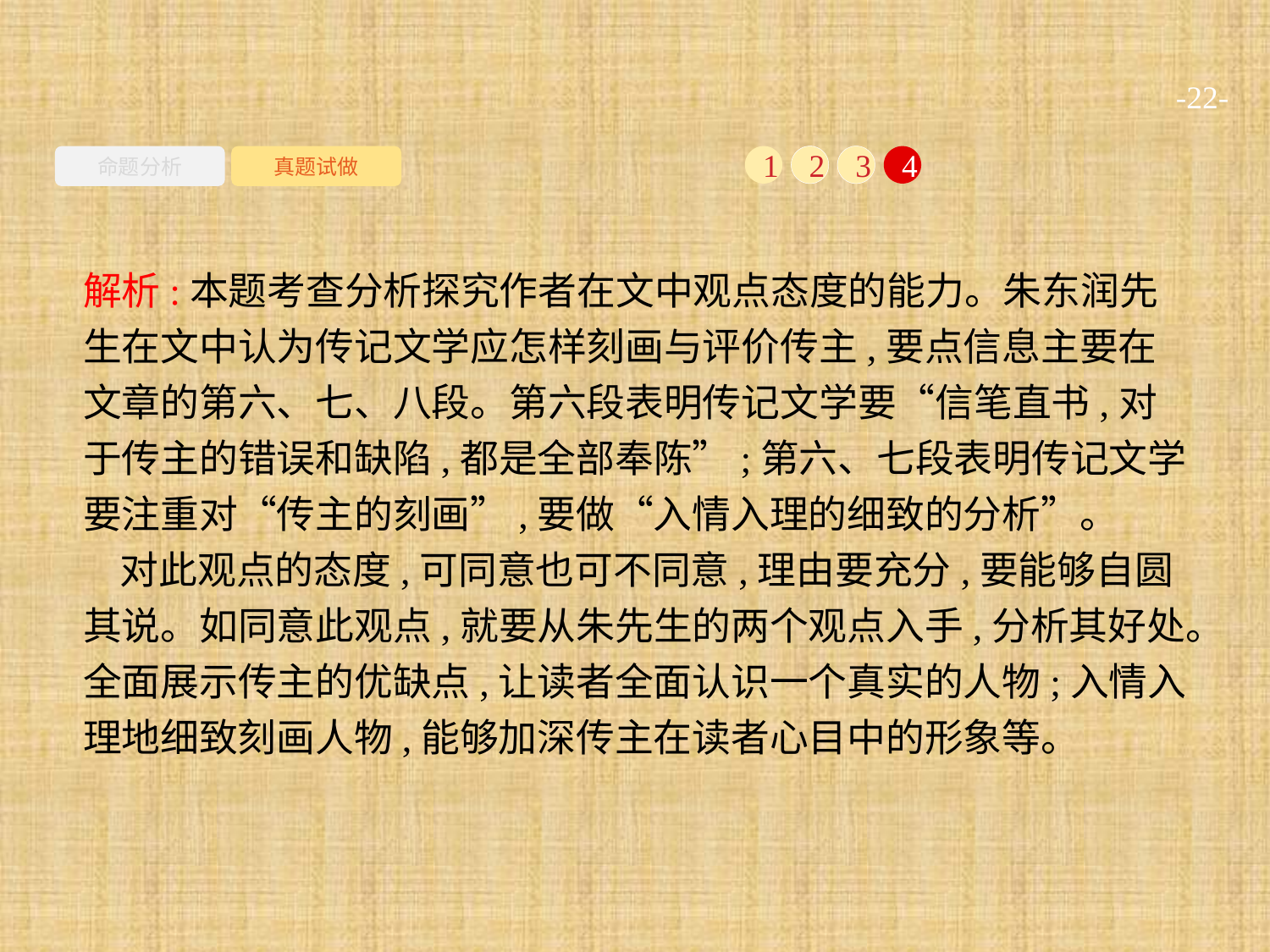

-22-
命题分析
真题试做
1
2
3
4
解析:本题考查分析探究作者在文中观点态度的能力。朱东润先生在文中认为传记文学应怎样刻画与评价传主,要点信息主要在文章的第六、七、八段。第六段表明传记文学要“信笔直书,对于传主的错误和缺陷,都是全部奉陈”;第六、七段表明传记文学要注重对“传主的刻画”,要做“入情入理的细致的分析”。
对此观点的态度,可同意也可不同意,理由要充分,要能够自圆其说。如同意此观点,就要从朱先生的两个观点入手,分析其好处。全面展示传主的优缺点,让读者全面认识一个真实的人物;入情入理地细致刻画人物,能够加深传主在读者心目中的形象等。